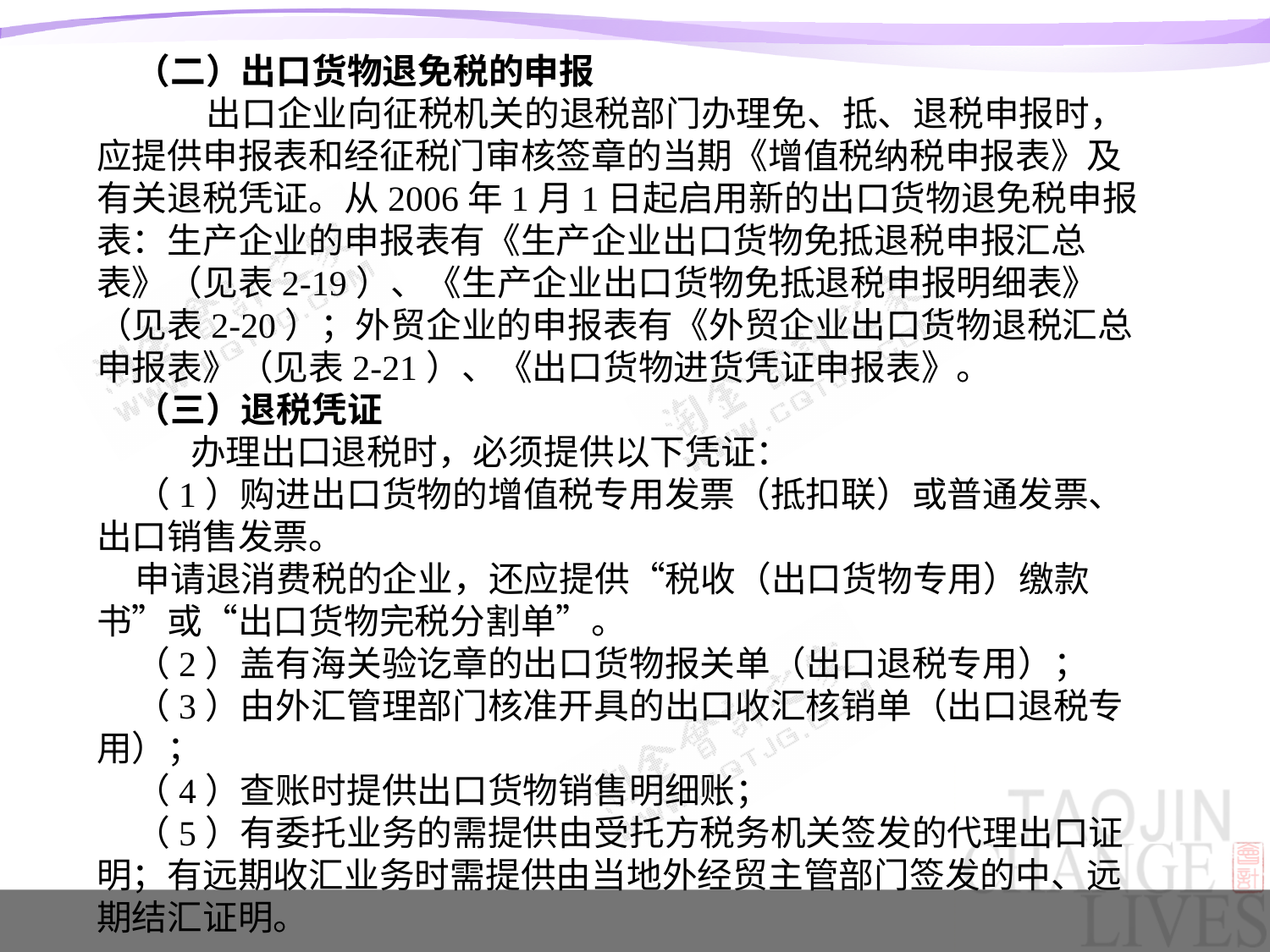

（二）出口货物退免税的申报
        出口企业向征税机关的退税部门办理免、抵、退税申报时，应提供申报表和经征税门审核签章的当期《增值税纳税申报表》及有关退税凭证。从2006年1月1日起启用新的出口货物退免税申报表：生产企业的申报表有《生产企业出口货物免抵退税申报汇总表》（见表2-19）、《生产企业出口货物免抵退税申报明细表》（见表2-20）；外贸企业的申报表有《外贸企业出口货物退税汇总申报表》（见表2-21）、《出口货物进货凭证申报表》。
（三）退税凭证
      办理出口退税时，必须提供以下凭证：
（1）购进出口货物的增值税专用发票（抵扣联）或普通发票、出口销售发票。
申请退消费税的企业，还应提供“税收（出口货物专用）缴款书”或“出口货物完税分割单”。
（2）盖有海关验讫章的出口货物报关单（出口退税专用）；
（3）由外汇管理部门核准开具的出口收汇核销单（出口退税专用）；
（4）查账时提供出口货物销售明细账；
（5）有委托业务的需提供由受托方税务机关签发的代理出口证明；有远期收汇业务时需提供由当地外经贸主管部门签发的中、远期结汇证明。